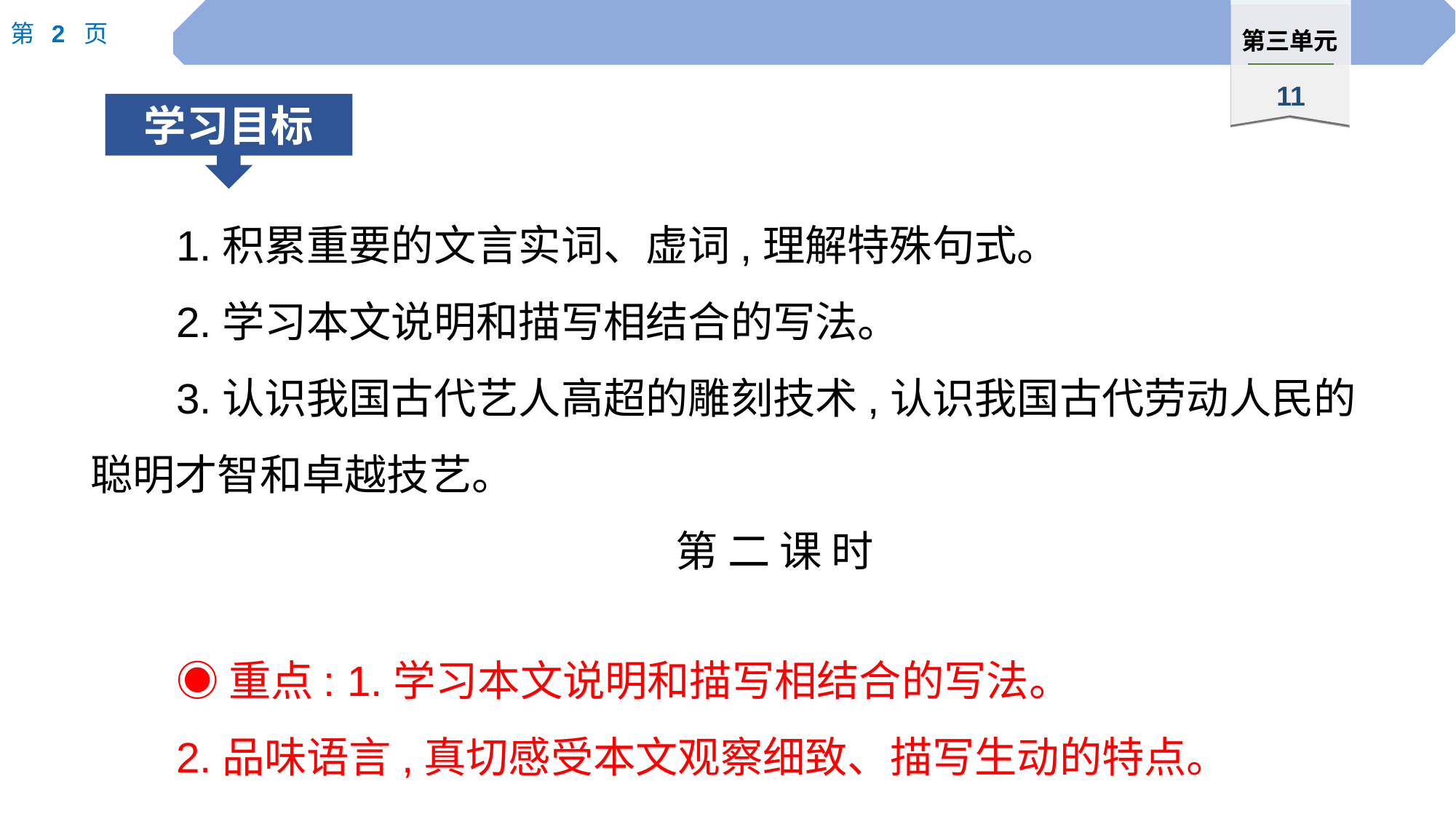

1.积累重要的文言实词、虚词,理解特殊句式。
2.学习本文说明和描写相结合的写法。
3.认识我国古代艺人高超的雕刻技术,认识我国古代劳动人民的聪明才智和卓越技艺。
第 二 课 时

◉重点: 1.学习本文说明和描写相结合的写法。
2.品味语言,真切感受本文观察细致、描写生动的特点。